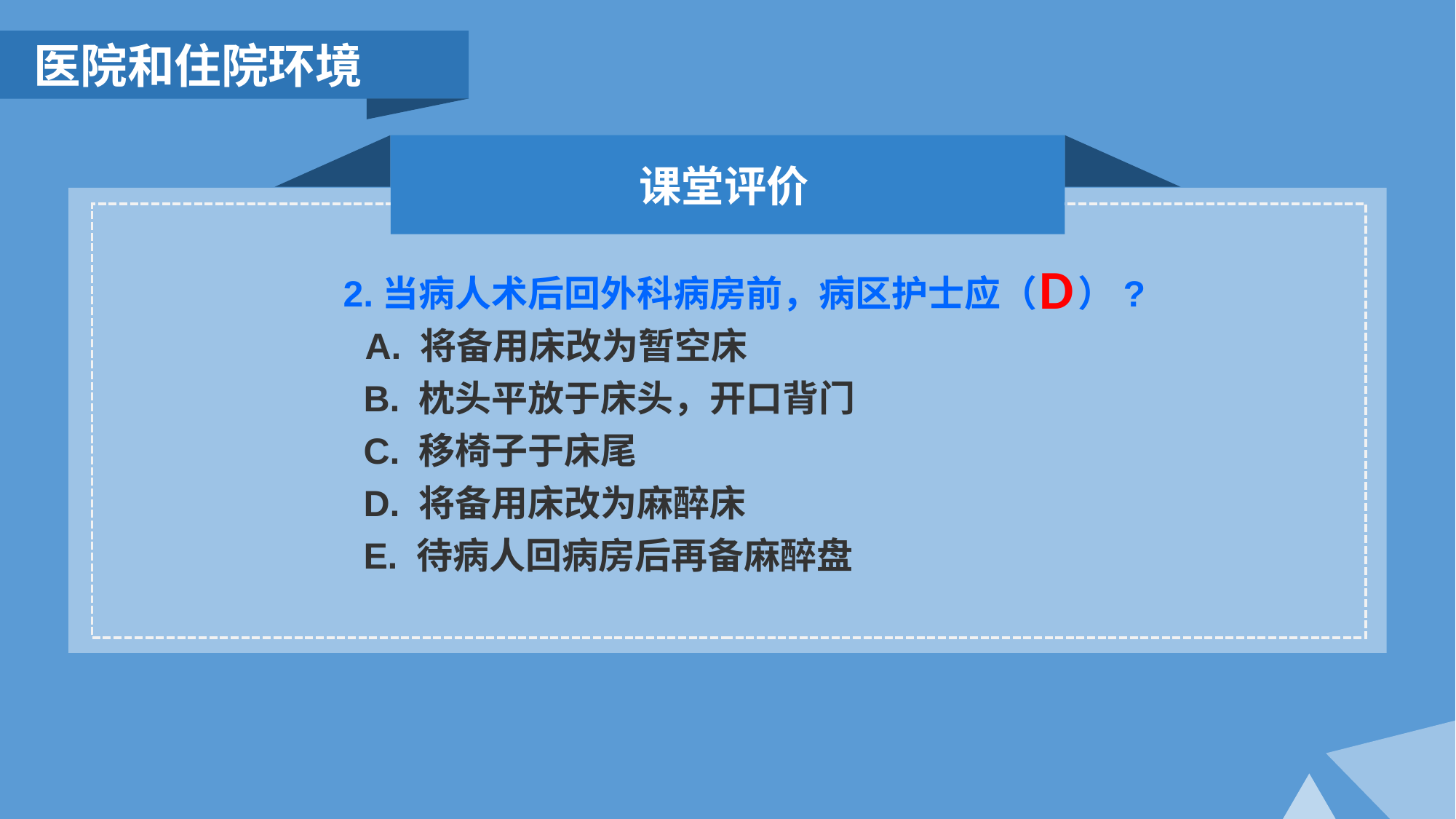

医院和住院环境

课堂评价

D
2.当病人术后回外科病房前，病区护士应（     ）?
 A. 将备用床改为暂空床
  B. 枕头平放于床头，开口背门
  C. 移椅子于床尾
  D. 将备用床改为麻醉床
  E. 待病人回病房后再备麻醉盘